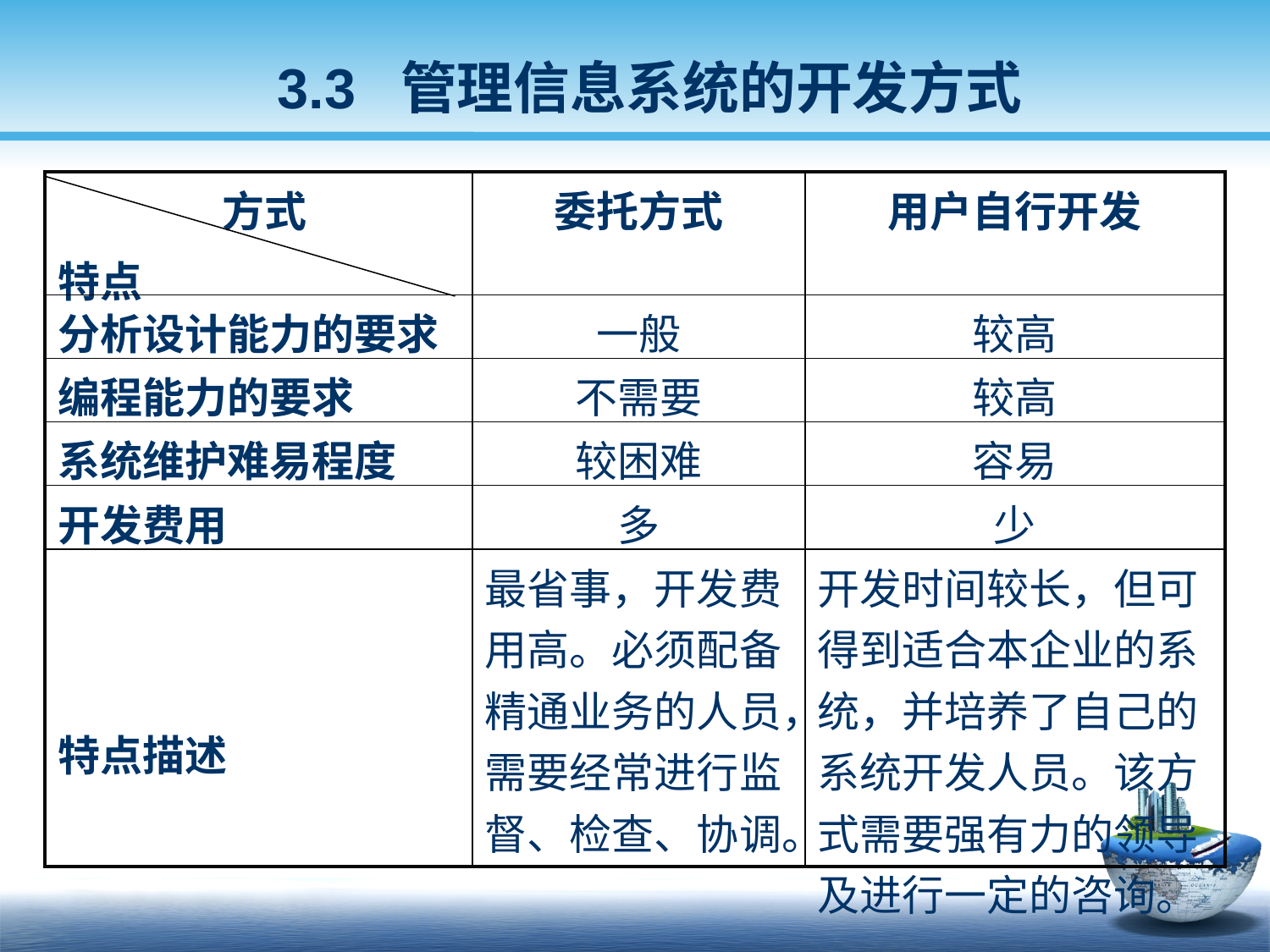

3.3  管理信息系统的开发方式
| 方式 特点 | 委托方式 | 用户自行开发 |
| --- | --- | --- |
| 分析设计能力的要求 | 一般 | 较高 |
| 编程能力的要求 | 不需要 | 较高 |
| 系统维护难易程度 | 较困难 | 容易 |
| 开发费用 | 多 | 少 |
| 特点描述 | 最省事，开发费用高。必须配备精通业务的人员，需要经常进行监督、检查、协调。 | 开发时间较长，但可得到适合本企业的系统，并培养了自己的系统开发人员。该方式需要强有力的领导及进行一定的咨询。 |